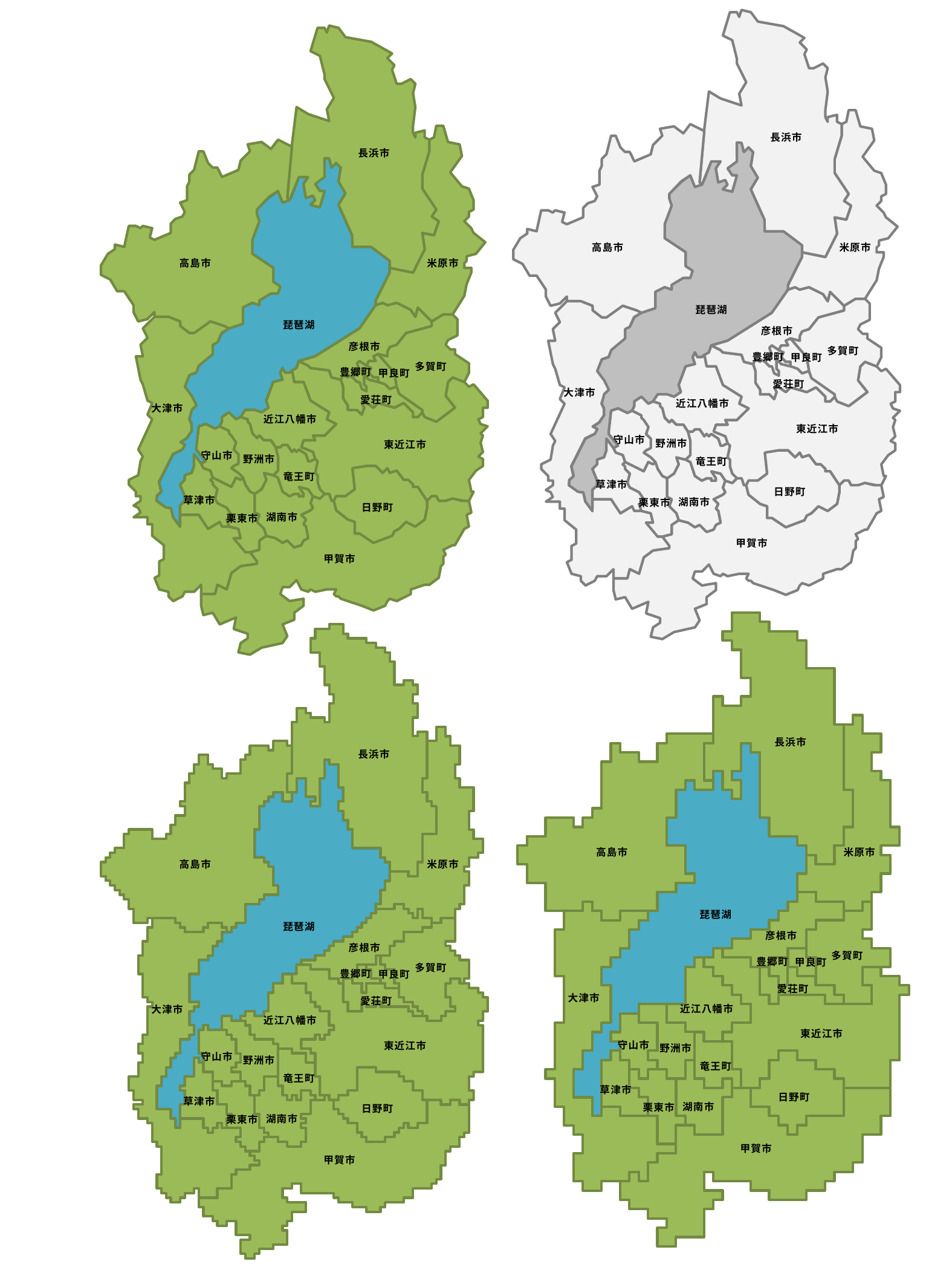

長浜市
高島市
米原市
琵琶湖
彦根市
多賀町
豊郷町
甲良町
愛荘町
大津市
近江八幡市
東近江市
守山市
野洲市
竜王町
草津市
日野町
湖南市
栗東市
甲賀市
長浜市
高島市
米原市
琵琶湖
彦根市
多賀町
豊郷町
甲良町
愛荘町
大津市
近江八幡市
東近江市
守山市
野洲市
竜王町
草津市
日野町
湖南市
栗東市
甲賀市

長浜市
高島市
米原市
琵琶湖
彦根市
多賀町
豊郷町
甲良町
愛荘町
大津市
近江八幡市
東近江市
守山市
野洲市
竜王町
草津市
日野町
湖南市
栗東市
甲賀市

長浜市
高島市
米原市
琵琶湖
彦根市
多賀町
豊郷町
甲良町
愛荘町
大津市
近江八幡市
東近江市
守山市
野洲市
竜王町
草津市
日野町
湖南市
栗東市
甲賀市